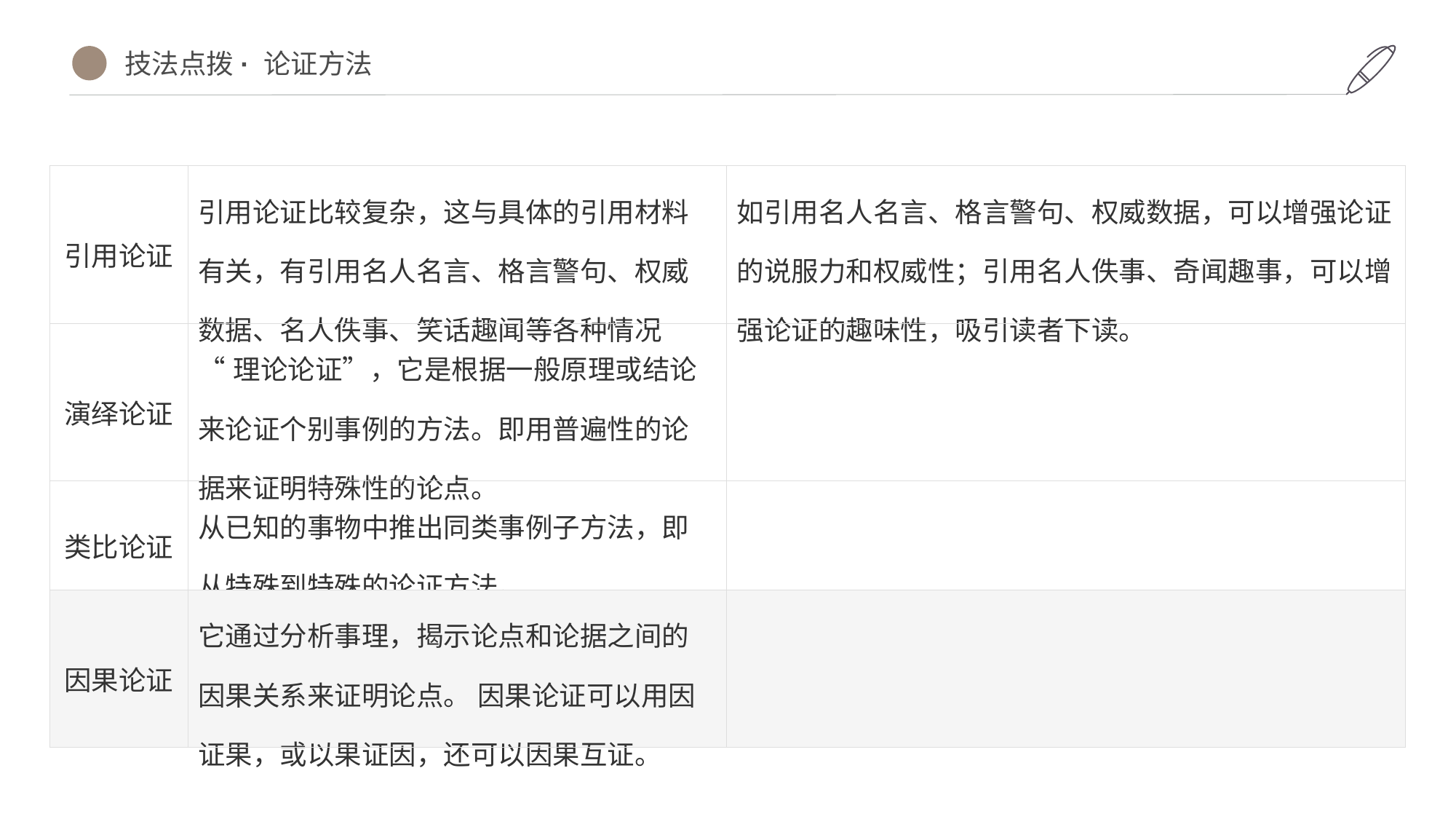

技法点拨· 论证方法

| 引用论证 | 引用论证比较复杂，这与具体的引用材料有关，有引用名人名言、格言警句、权威数据、名人佚事、笑话趣闻等各种情况 | 如引用名人名言、格言警句、权威数据，可以增强论证的说服力和权威性；引用名人佚事、奇闻趣事，可以增强论证的趣味性，吸引读者下读。 |
| --- | --- | --- |
| 演绎论证 | “理论论证”，它是根据一般原理或结论来论证个别事例的方法。即用普遍性的论据来证明特殊性的论点。 |  |
| 类比论证 | 从已知的事物中推出同类事例子方法，即从特殊到特殊的论证方法。 |  |
| 因果论证 | 它通过分析事理，揭示论点和论据之间的因果关系来证明论点。 因果论证可以用因证果，或以果证因，还可以因果互证。 |  |